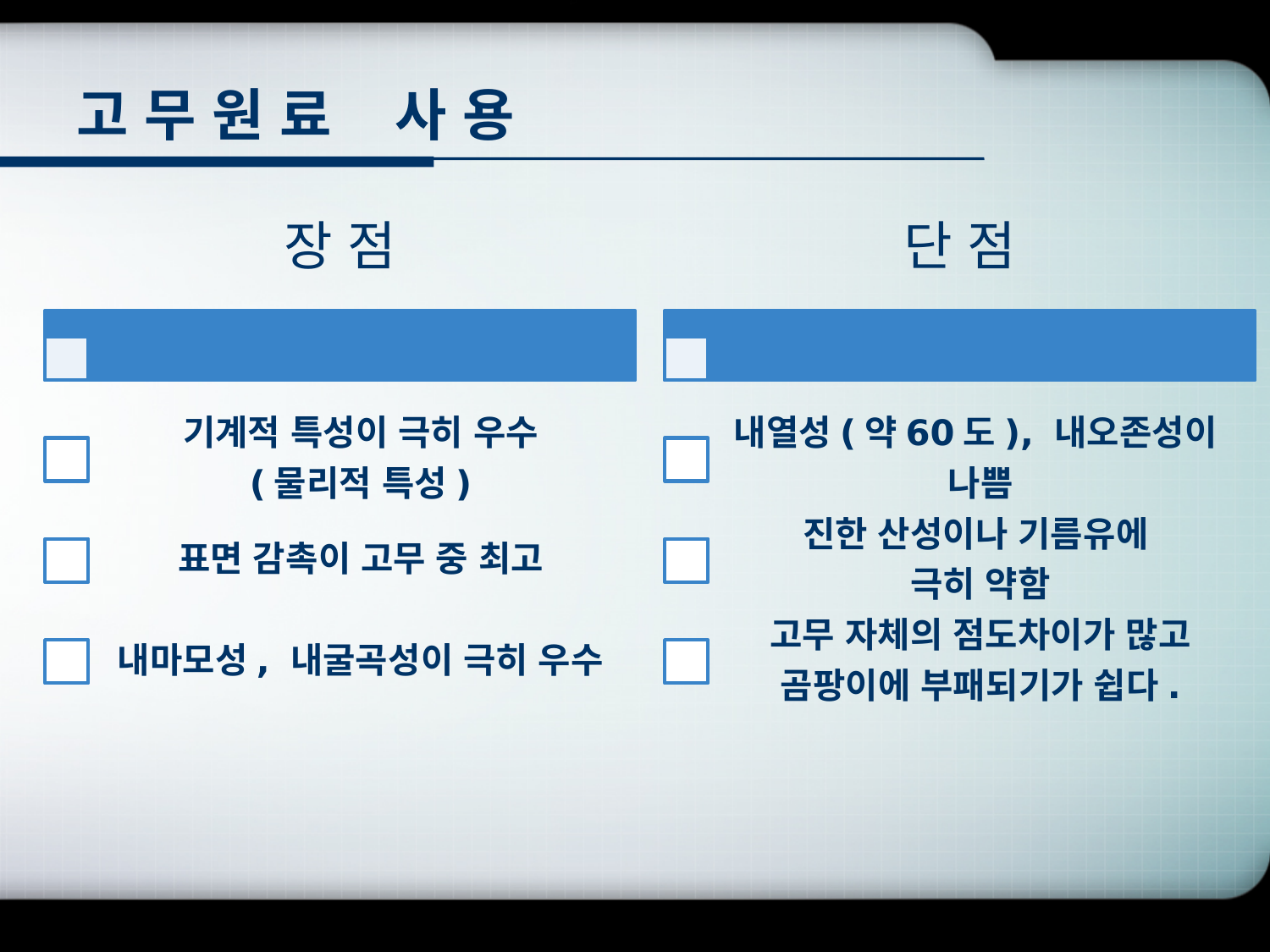

# 고 무 원 료    사 용
장 점
기계적 특성이 극히 우수
(물리적 특성)
표면 감촉이 고무 중 최고
내마모성, 내굴곡성이 극히 우수
단 점
내열성(약60도), 내오존성이
나쁨
진한 산성이나 기름유에
극히 약함
고무 자체의 점도차이가 많고
곰팡이에 부패되기가 쉽다.